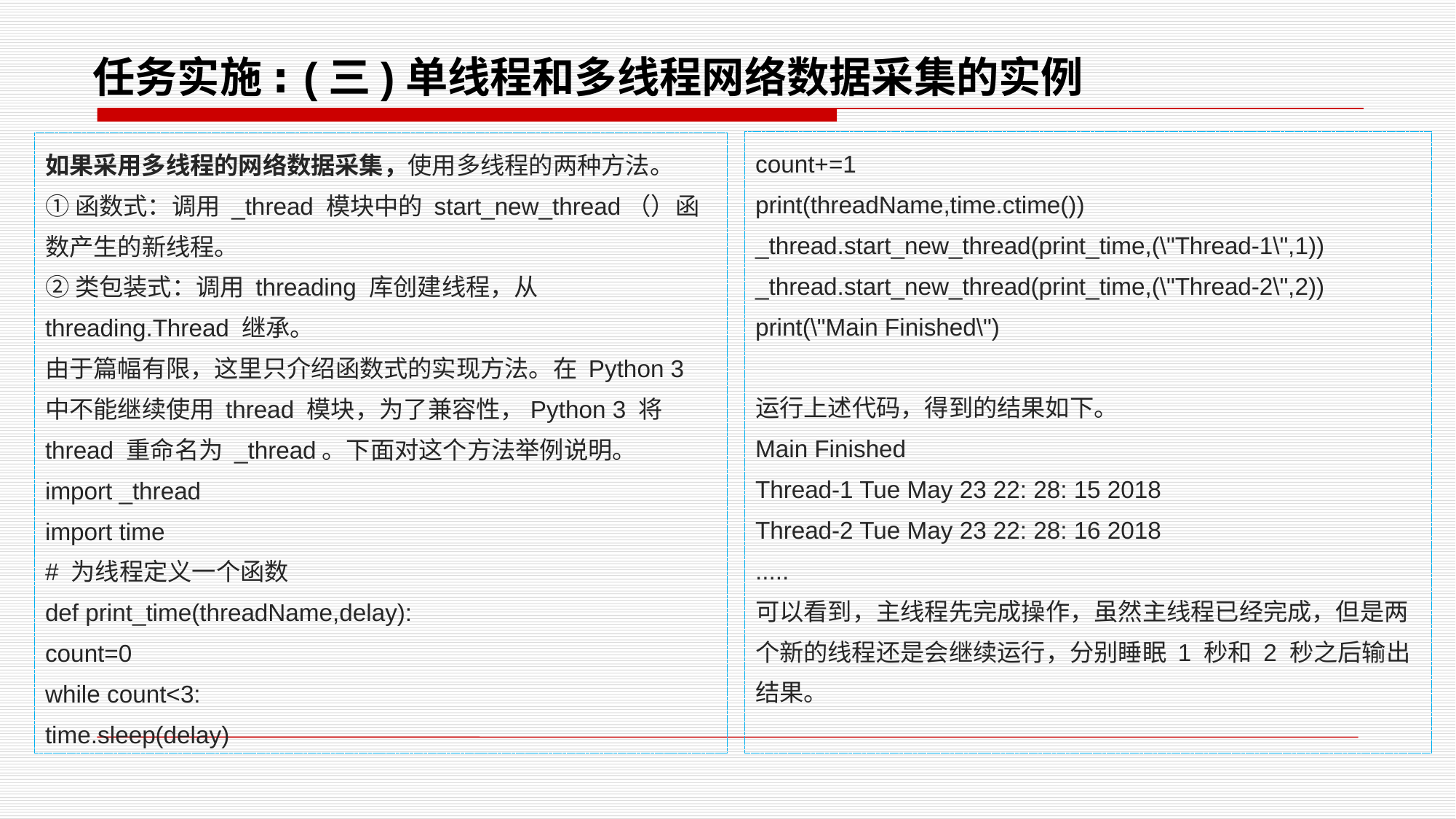

# 任务实施: (三)单线程和多线程网络数据采集的实例
count+=1
print(threadName,time.ctime())
_thread.start_new_thread(print_time,(\"Thread-1\",1))
_thread.start_new_thread(print_time,(\"Thread-2\",2))
print(\"Main Finished\")

运行上述代码，得到的结果如下。
Main Finished
Thread-1 Tue May 23 22: 28: 15 2018
Thread-2 Tue May 23 22: 28: 16 2018
.....
可以看到，主线程先完成操作，虽然主线程已经完成，但是两个新的线程还是会继续运行，分别睡眠 1 秒和 2 秒之后输出结果。
如果采用多线程的网络数据采集，使用多线程的两种方法。
①函数式：调用 _thread 模块中的 start_new_thread（）函数产生的新线程。
②类包装式：调用 threading 库创建线程，从 threading.Thread 继承。
由于篇幅有限，这里只介绍函数式的实现方法。在 Python 3 中不能继续使用 thread 模块，为了兼容性，Python 3 将 thread 重命名为 _thread。下面对这个方法举例说明。
import _thread
import time
# 为线程定义一个函数
def print_time(threadName,delay):
count=0
while count<3:
time.sleep(delay)